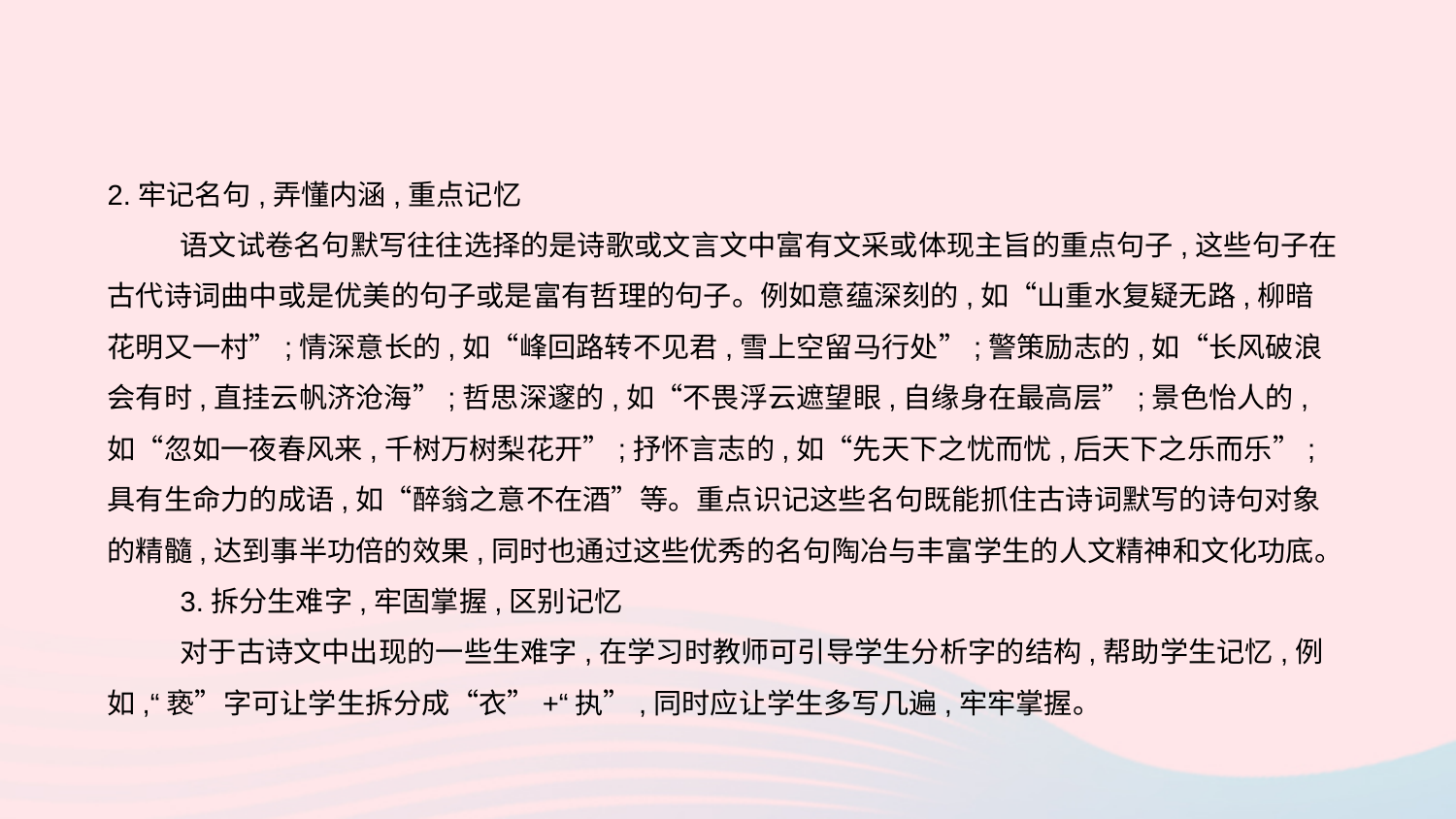

2.牢记名句,弄懂内涵,重点记忆
语文试卷名句默写往往选择的是诗歌或文言文中富有文采或体现主旨的重点句子,这些句子在古代诗词曲中或是优美的句子或是富有哲理的句子。例如意蕴深刻的,如“山重水复疑无路,柳暗花明又一村”;情深意长的,如“峰回路转不见君,雪上空留马行处”;警策励志的,如“长风破浪会有时,直挂云帆济沧海”;哲思深邃的,如“不畏浮云遮望眼,自缘身在最高层”;景色怡人的,如“忽如一夜春风来,千树万树梨花开”;抒怀言志的,如“先天下之忧而忧,后天下之乐而乐”;具有生命力的成语,如“醉翁之意不在酒”等。重点识记这些名句既能抓住古诗词默写的诗句对象的精髓,达到事半功倍的效果,同时也通过这些优秀的名句陶冶与丰富学生的人文精神和文化功底。
3.拆分生难字,牢固掌握,区别记忆
对于古诗文中出现的一些生难字,在学习时教师可引导学生分析字的结构,帮助学生记忆,例如,“亵”字可让学生拆分成“衣”+“执”,同时应让学生多写几遍,牢牢掌握。